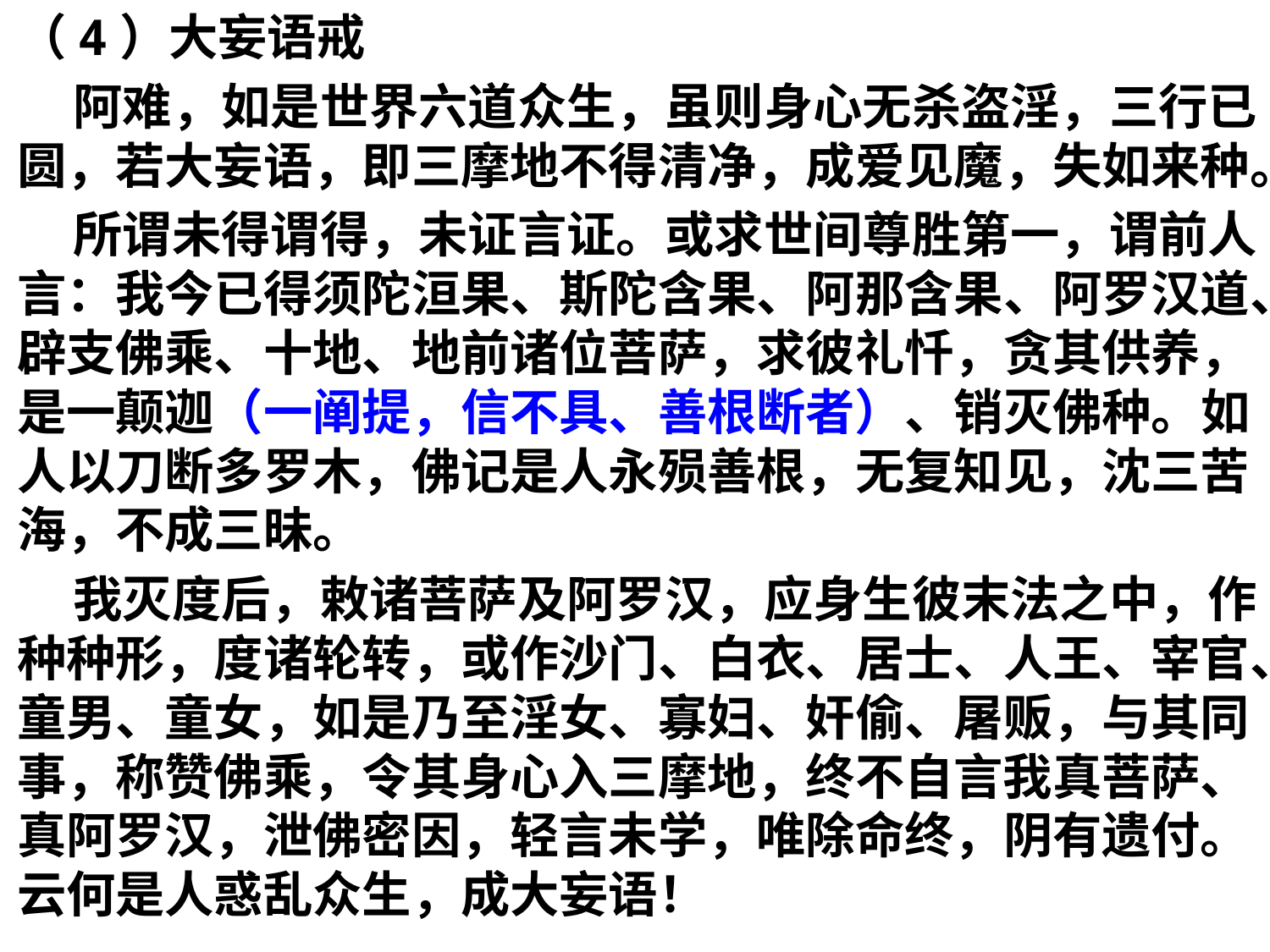

（4）大妄语戒
    阿难，如是世界六道众生，虽则身心无杀盗淫，三行已圆，若大妄语，即三摩地不得清净，成爱见魔，失如来种。
    所谓未得谓得，未证言证。或求世间尊胜第一，谓前人言：我今已得须陀洹果、斯陀含果、阿那含果、阿罗汉道、辟支佛乘、十地、地前诸位菩萨，求彼礼忏，贪其供养，是一颠迦（一阐提，信不具、善根断者）、销灭佛种。如人以刀断多罗木，佛记是人永殒善根，无复知见，沈三苦海，不成三昧。
    我灭度后，敕诸菩萨及阿罗汉，应身生彼末法之中，作种种形，度诸轮转，或作沙门、白衣、居士、人王、宰官、童男、童女，如是乃至淫女、寡妇、奸偷、屠贩，与其同事，称赞佛乘，令其身心入三摩地，终不自言我真菩萨、真阿罗汉，泄佛密因，轻言未学，唯除命终，阴有遗付。云何是人惑乱众生，成大妄语！